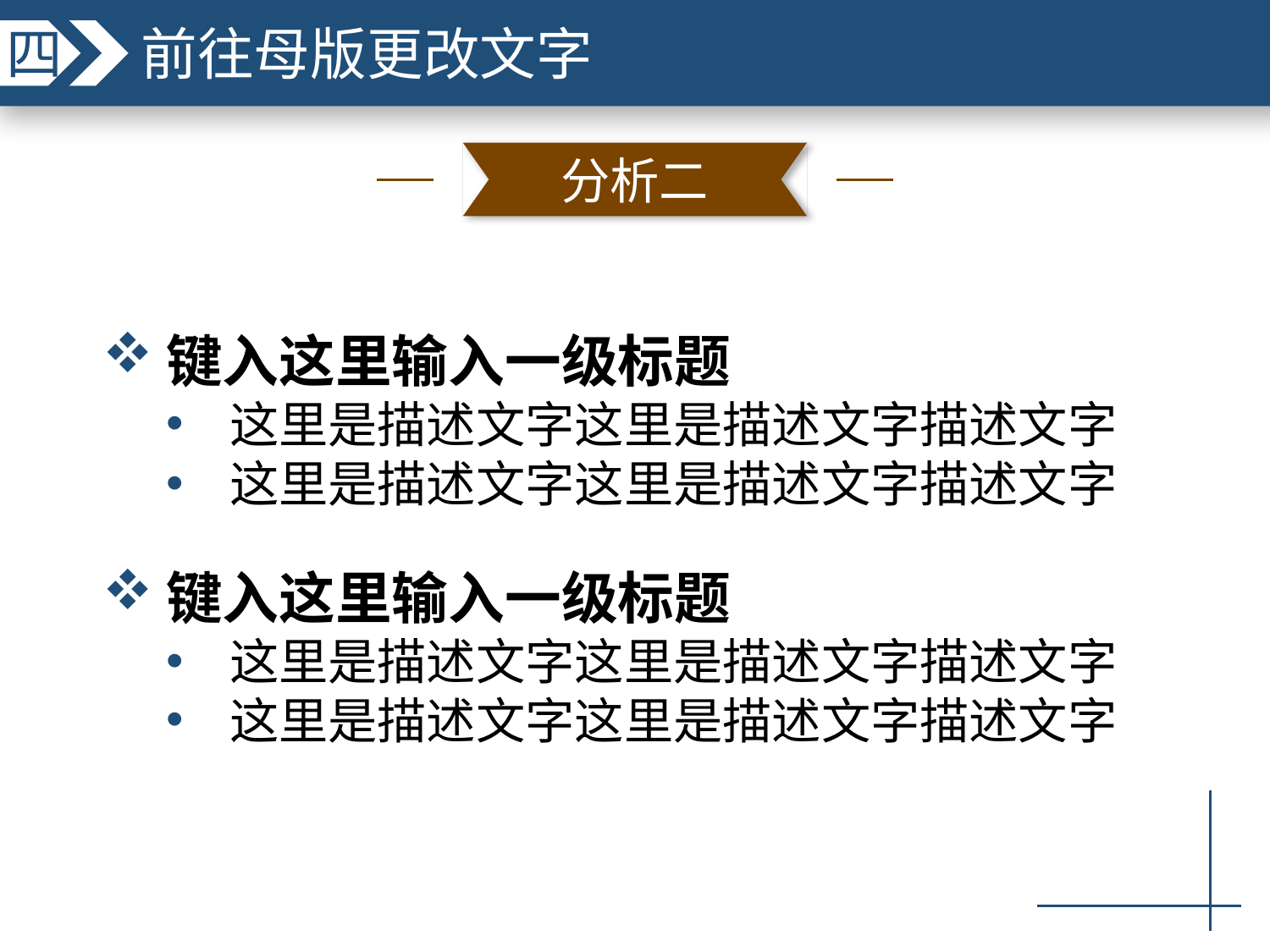

分析二
键入这里输入一级标题
这里是描述文字这里是描述文字描述文字
这里是描述文字这里是描述文字描述文字

键入这里输入一级标题
这里是描述文字这里是描述文字描述文字
这里是描述文字这里是描述文字描述文字